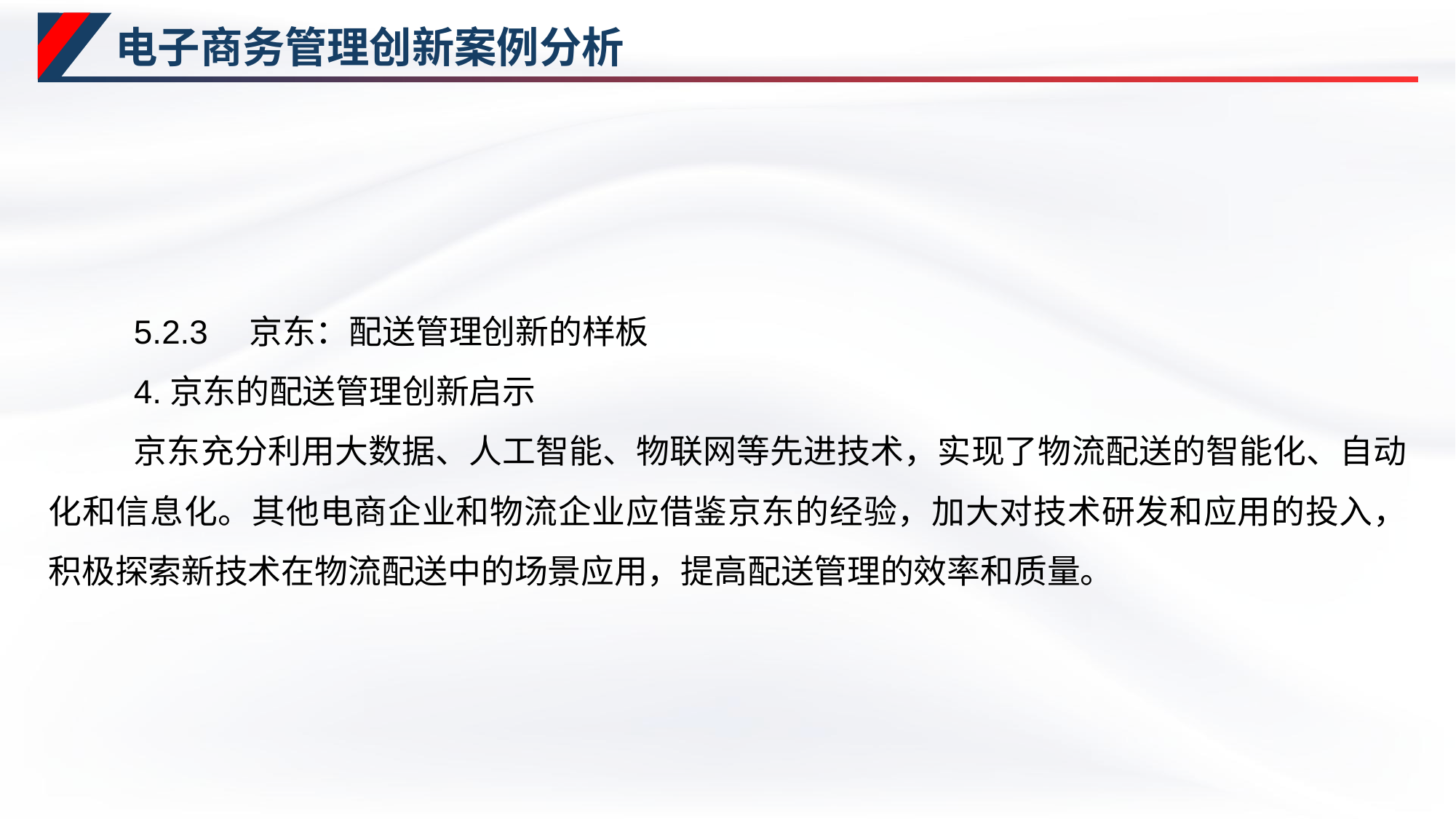

# 电子商务管理创新案例分析
5.2.3　京东：配送管理创新的样板
4.京东的配送管理创新启示
京东充分利用大数据、人工智能、物联网等先进技术，实现了物流配送的智能化、自动化和信息化。其他电商企业和物流企业应借鉴京东的经验，加大对技术研发和应用的投入，积极探索新技术在物流配送中的场景应用，提高配送管理的效率和质量。